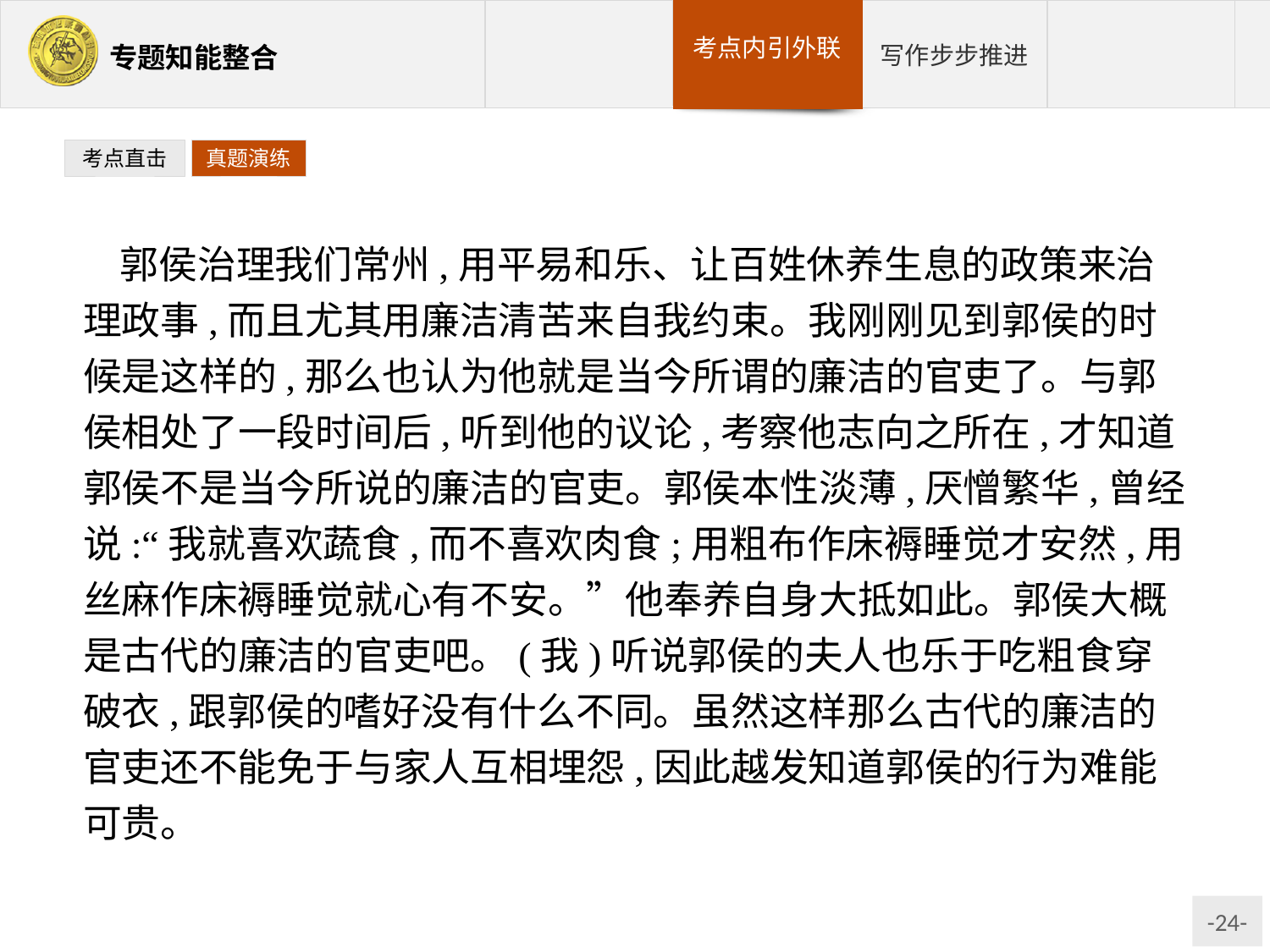

考点直击
真题演练
郭侯治理我们常州,用平易和乐、让百姓休养生息的政策来治理政事,而且尤其用廉洁清苦来自我约束。我刚刚见到郭侯的时候是这样的,那么也认为他就是当今所谓的廉洁的官吏了。与郭侯相处了一段时间后,听到他的议论,考察他志向之所在,才知道郭侯不是当今所说的廉洁的官吏。郭侯本性淡薄,厌憎繁华,曾经说:“我就喜欢蔬食,而不喜欢肉食;用粗布作床褥睡觉才安然,用丝麻作床褥睡觉就心有不安。”他奉养自身大抵如此。郭侯大概是古代的廉洁的官吏吧。(我)听说郭侯的夫人也乐于吃粗食穿破衣,跟郭侯的嗜好没有什么不同。虽然这样那么古代的廉洁的官吏还不能免于与家人互相埋怨,因此越发知道郭侯的行为难能可贵。